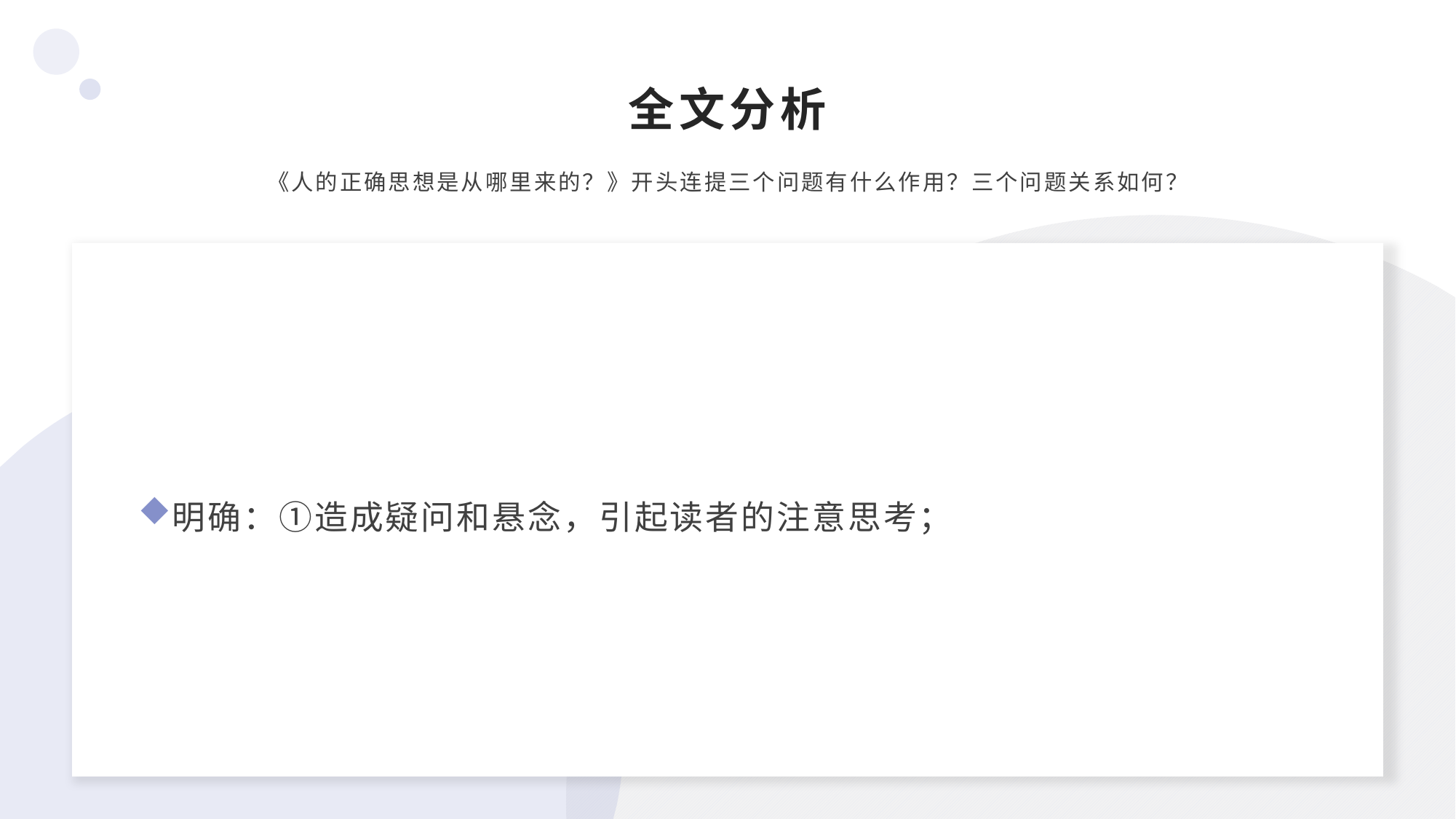

全文分析

《人的正确思想是从哪里来的？》开头连提三个问题有什么作用？三个问题关系如何？

明确：①造成疑问和悬念，引起读者的注意思考；